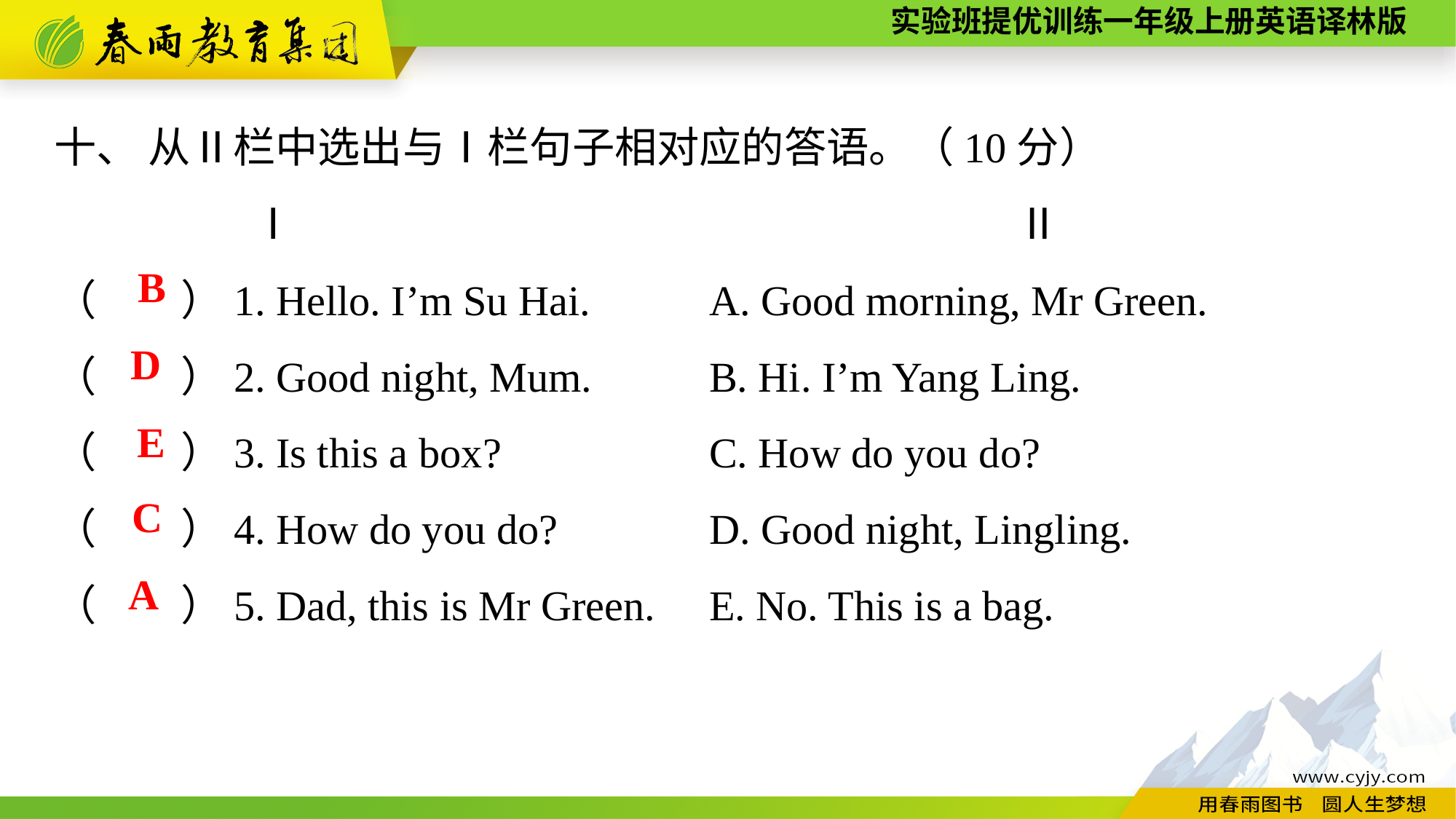

十、 从Ⅱ栏中选出与Ⅰ栏句子相对应的答语。（10分）
                     Ⅰ　　　　　　　　　　　　　                 Ⅱ
（　　）1. Hello. I’m Su Hai.		A. Good morning, Mr Green.
（　　）2. Good night, Mum.		B. Hi. I’m Yang Ling.
（　　）3. Is this a box?		C. How do you do?
（　　）4. How do you do?		D. Good night, Lingling.
（　　）5. Dad, this is Mr Green.	E. No. This is a bag.
B
D
E
C
A